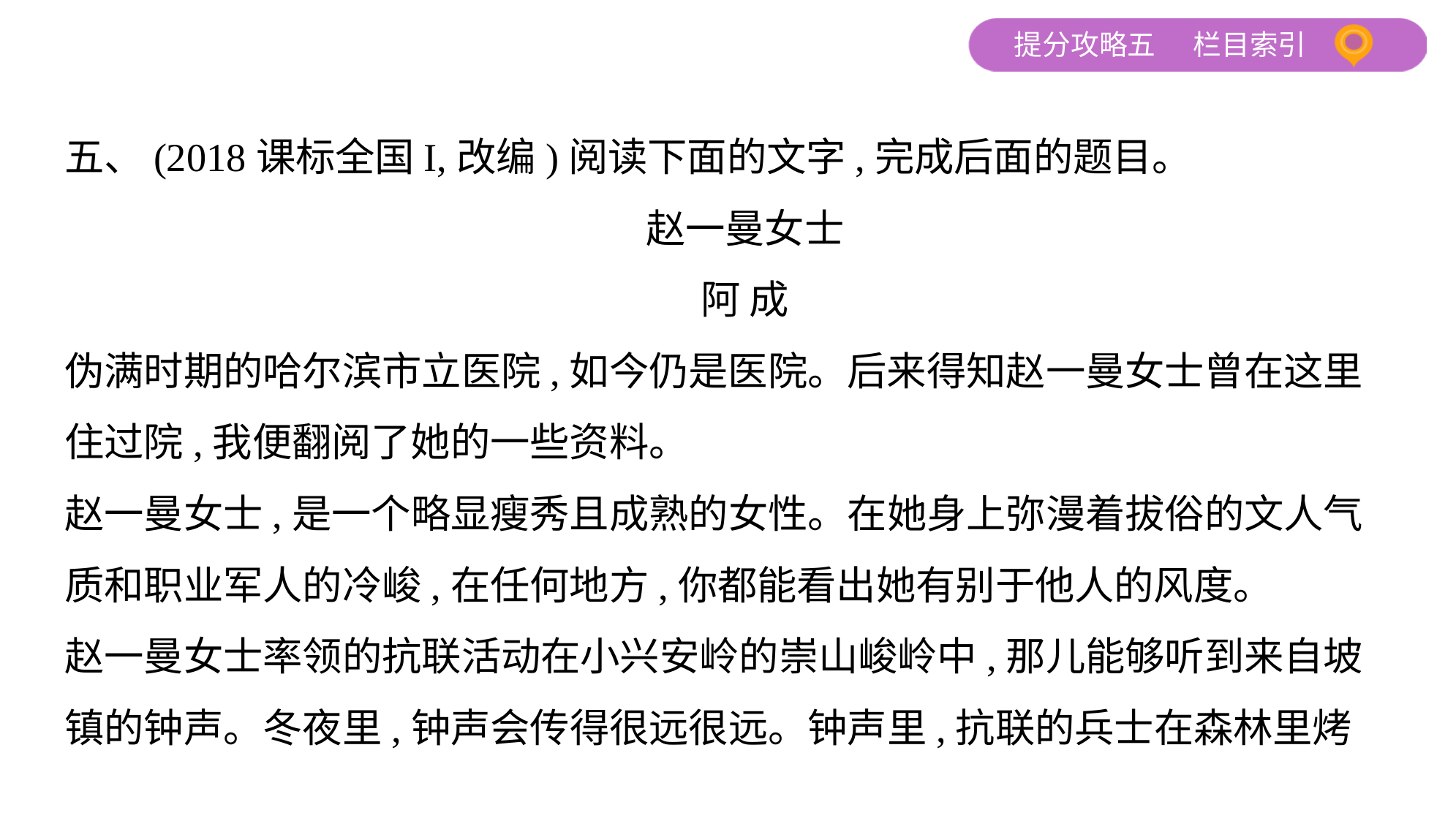

五、(2018课标全国I,改编)阅读下面的文字,完成后面的题目。
赵一曼女士
阿 成
伪满时期的哈尔滨市立医院,如今仍是医院。后来得知赵一曼女士曾在这里
住过院,我便翻阅了她的一些资料。
赵一曼女士,是一个略显瘦秀且成熟的女性。在她身上弥漫着拔俗的文人气
质和职业军人的冷峻,在任何地方,你都能看出她有别于他人的风度。
赵一曼女士率领的抗联活动在小兴安岭的崇山峻岭中,那儿能够听到来自坡
镇的钟声。冬夜里,钟声会传得很远很远。钟声里,抗联的兵士在森林里烤